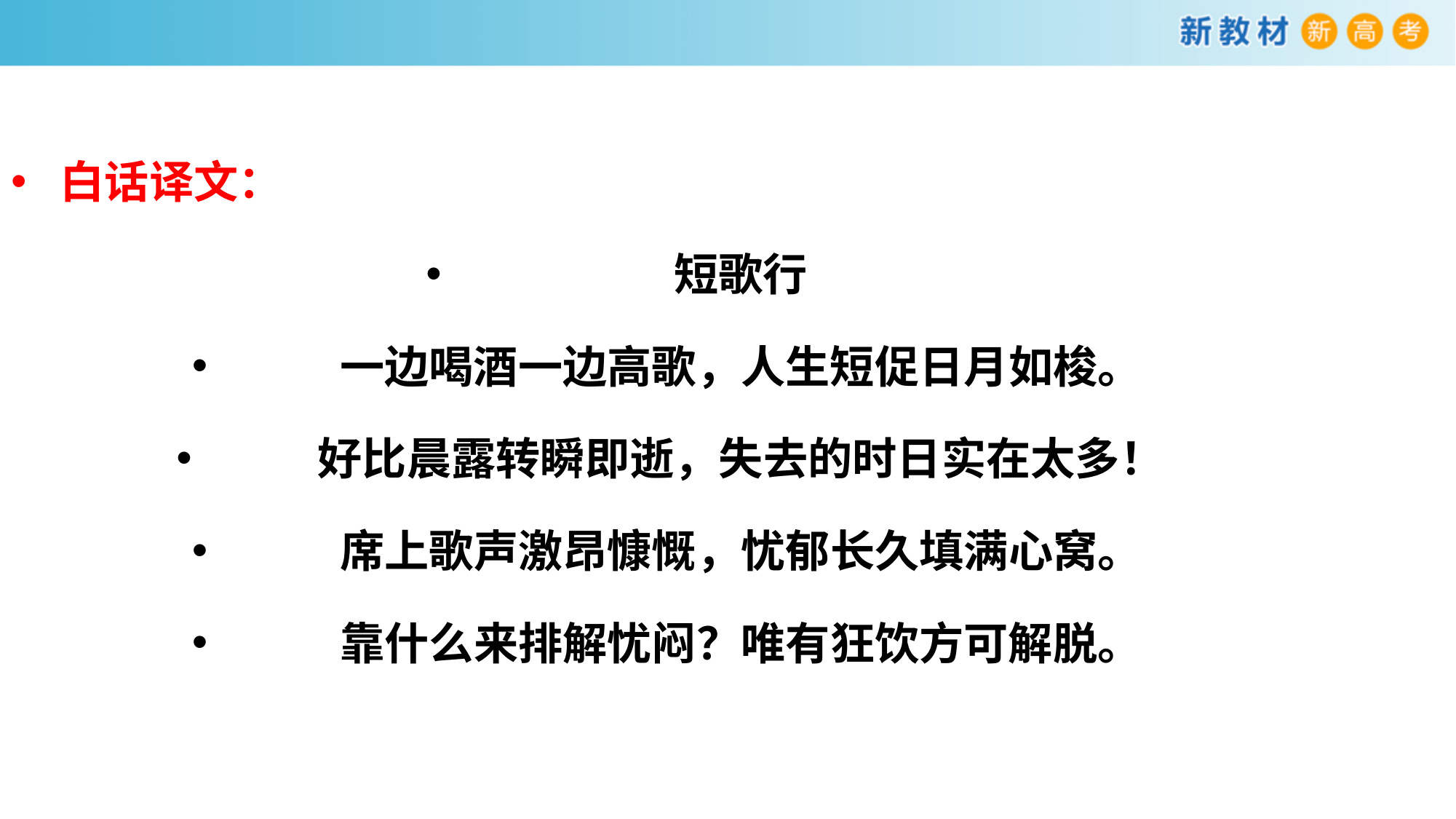

白话译文：
短歌行
一边喝酒一边高歌，人生短促日月如梭。
好比晨露转瞬即逝，失去的时日实在太多！
席上歌声激昂慷慨，忧郁长久填满心窝。
靠什么来排解忧闷？唯有狂饮方可解脱。